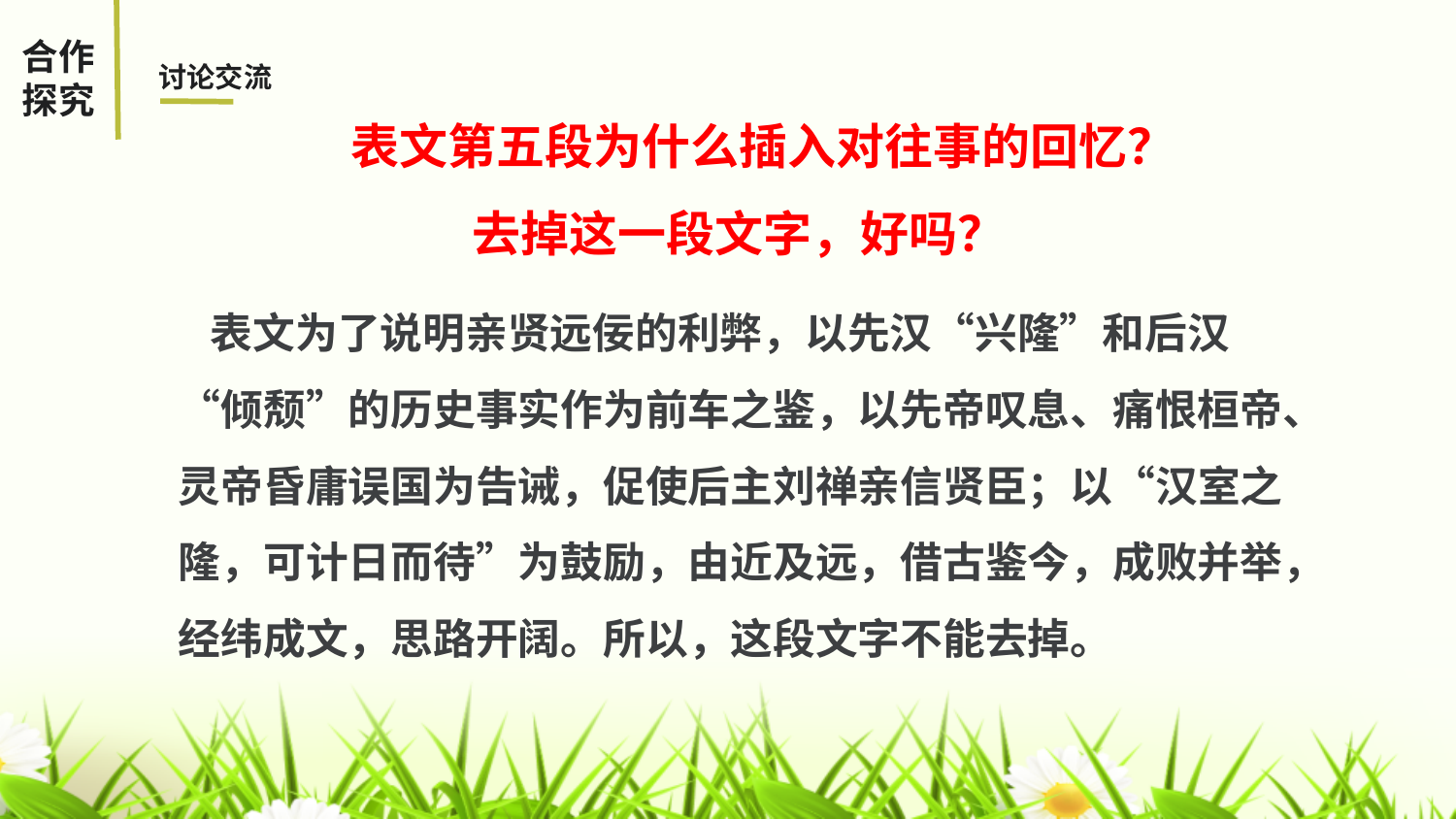

合作探究
讨论交流
表文第五段为什么插入对往事的回忆？
去掉这一段文字，好吗？
表文为了说明亲贤远佞的利弊，以先汉“兴隆”和后汉“倾颓”的历史事实作为前车之鉴，以先帝叹息、痛恨桓帝、灵帝昏庸误国为告诫，促使后主刘禅亲信贤臣；以“汉室之隆，可计日而待”为鼓励，由近及远，借古鉴今，成败并举，经纬成文，思路开阔。所以，这段文字不能去掉。